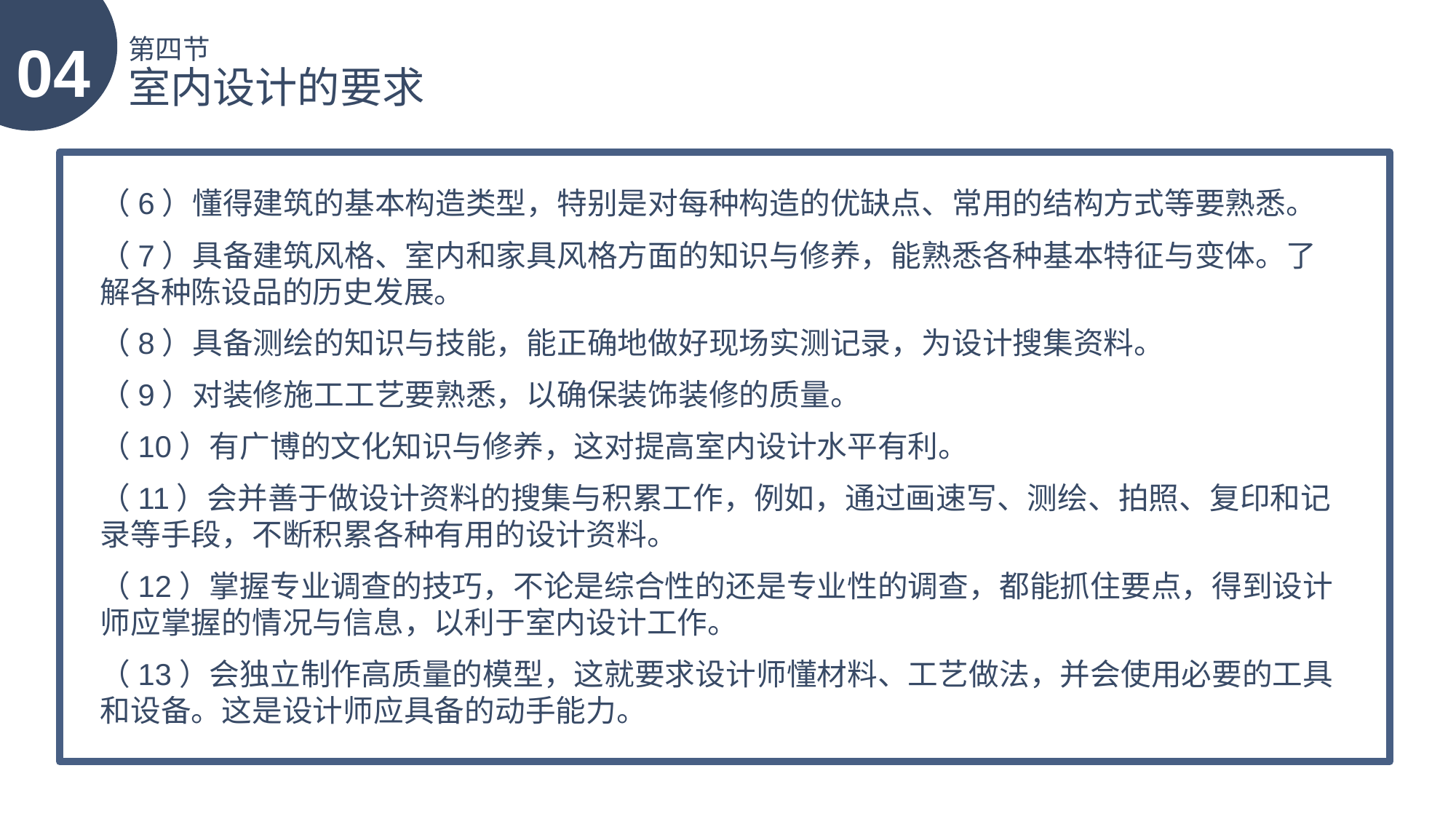

04
第四节
室内设计的要求

（6）懂得建筑的基本构造类型，特别是对每种构造的优缺点、常用的结构方式等要熟悉。
（7）具备建筑风格、室内和家具风格方面的知识与修养，能熟悉各种基本特征与变体。了解各种陈设品的历史发展。
（8）具备测绘的知识与技能，能正确地做好现场实测记录，为设计搜集资料。
（9）对装修施工工艺要熟悉，以确保装饰装修的质量。
（10）有广博的文化知识与修养，这对提高室内设计水平有利。
（11）会并善于做设计资料的搜集与积累工作，例如，通过画速写、测绘、拍照、复印和记录等手段，不断积累各种有用的设计资料。
（12）掌握专业调查的技巧，不论是综合性的还是专业性的调查，都能抓住要点，得到设计师应掌握的情况与信息，以利于室内设计工作。
（13）会独立制作高质量的模型，这就要求设计师懂材料、工艺做法，并会使用必要的工具和设备。这是设计师应具备的动手能力。